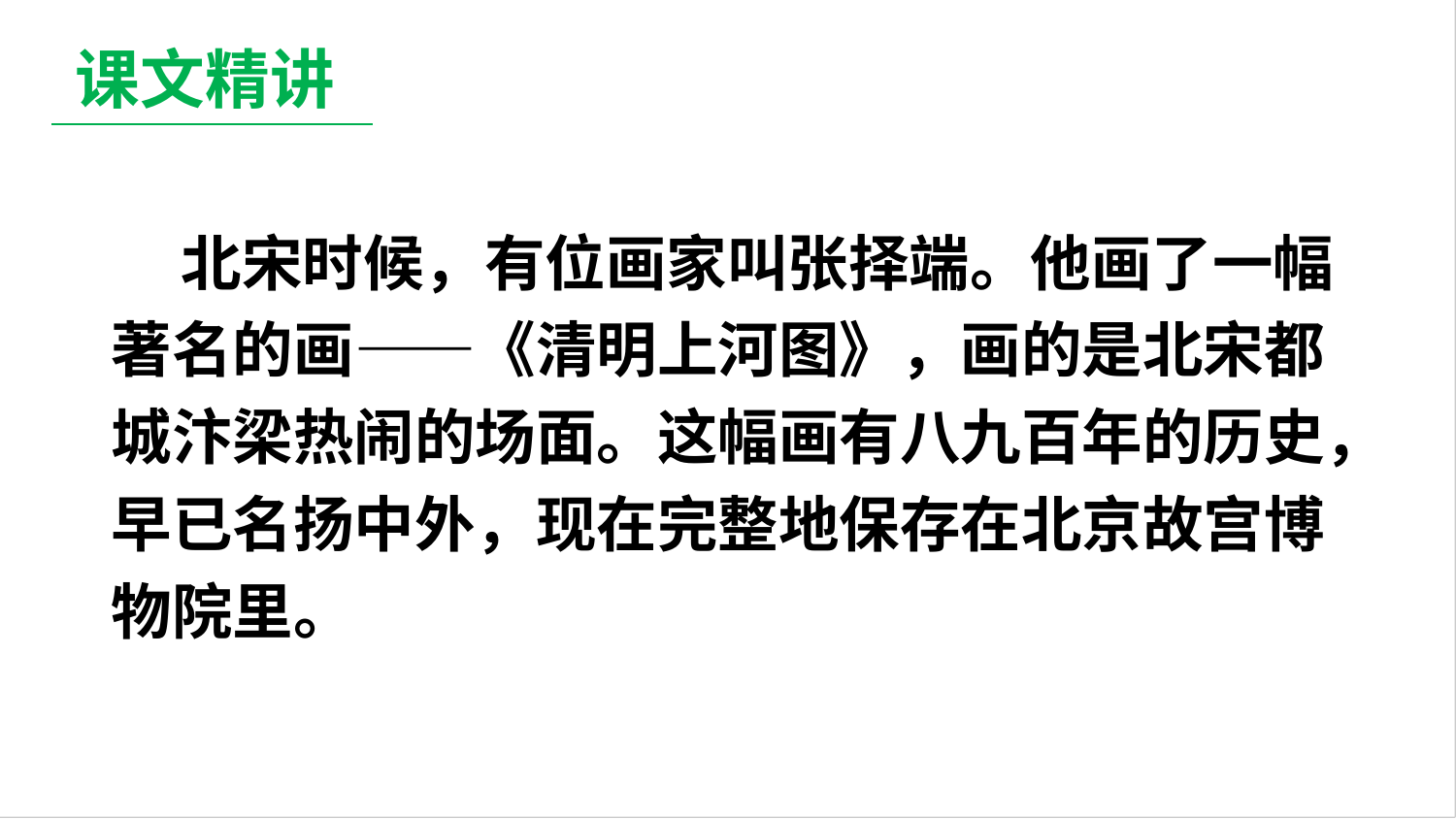

课文精讲

    北宋时候，有位画家叫张择端。他画了一幅著名的画——《清明上河图》，画的是北宋都城汴梁热闹的场面。这幅画有八九百年的历史，早已名扬中外，现在完整地保存在北京故宫博物院里。